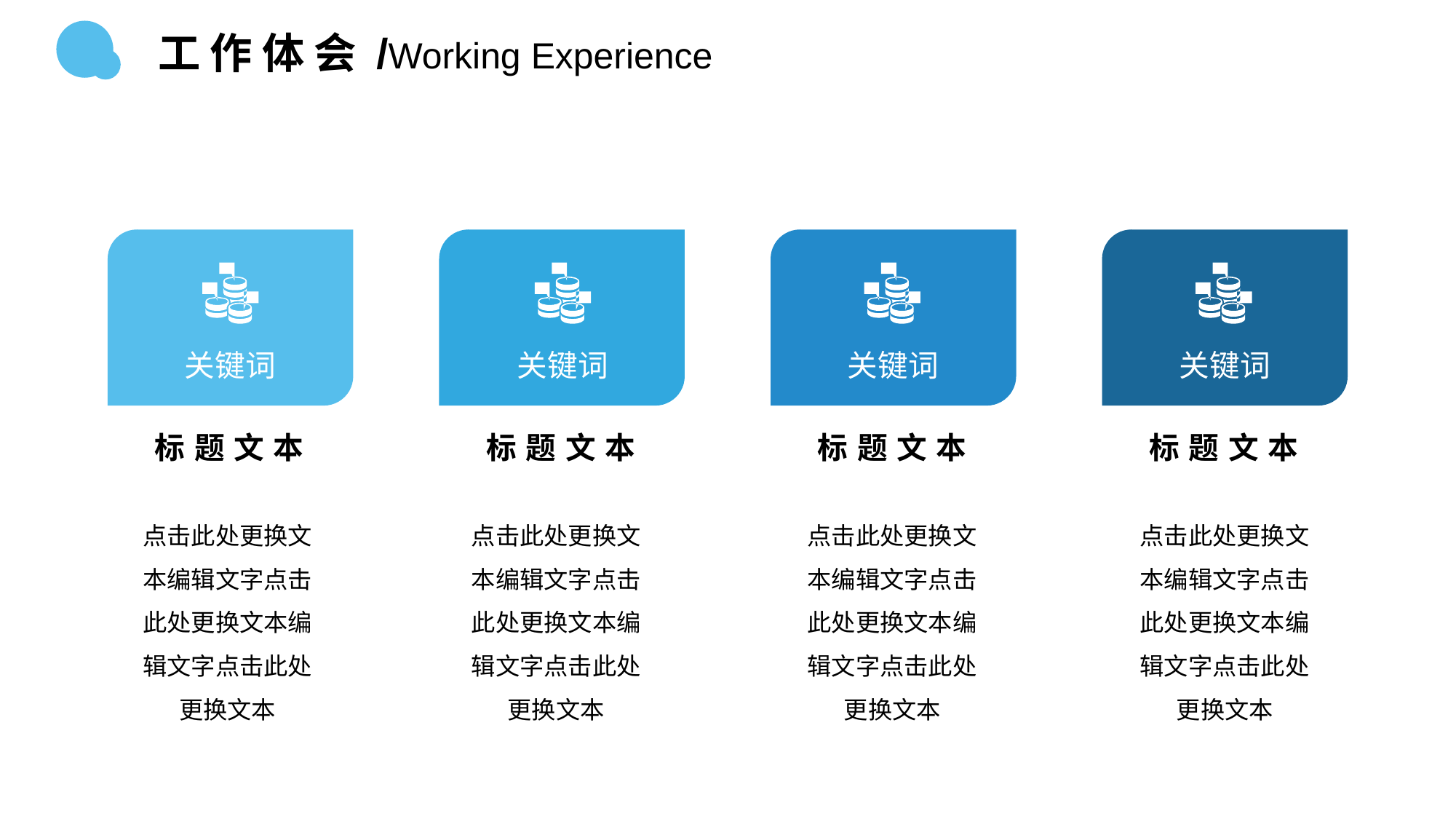

工 作 体 会 /Working Experience

关键词
关键词
关键词
关键词
标题文本
标题文本
标题文本
标题文本
点击此处更换文本编辑文字点击此处更换文本编辑文字点击此处更换文本
点击此处更换文本编辑文字点击此处更换文本编辑文字点击此处更换文本
点击此处更换文本编辑文字点击此处更换文本编辑文字点击此处更换文本
点击此处更换文本编辑文字点击此处更换文本编辑文字点击此处更换文本